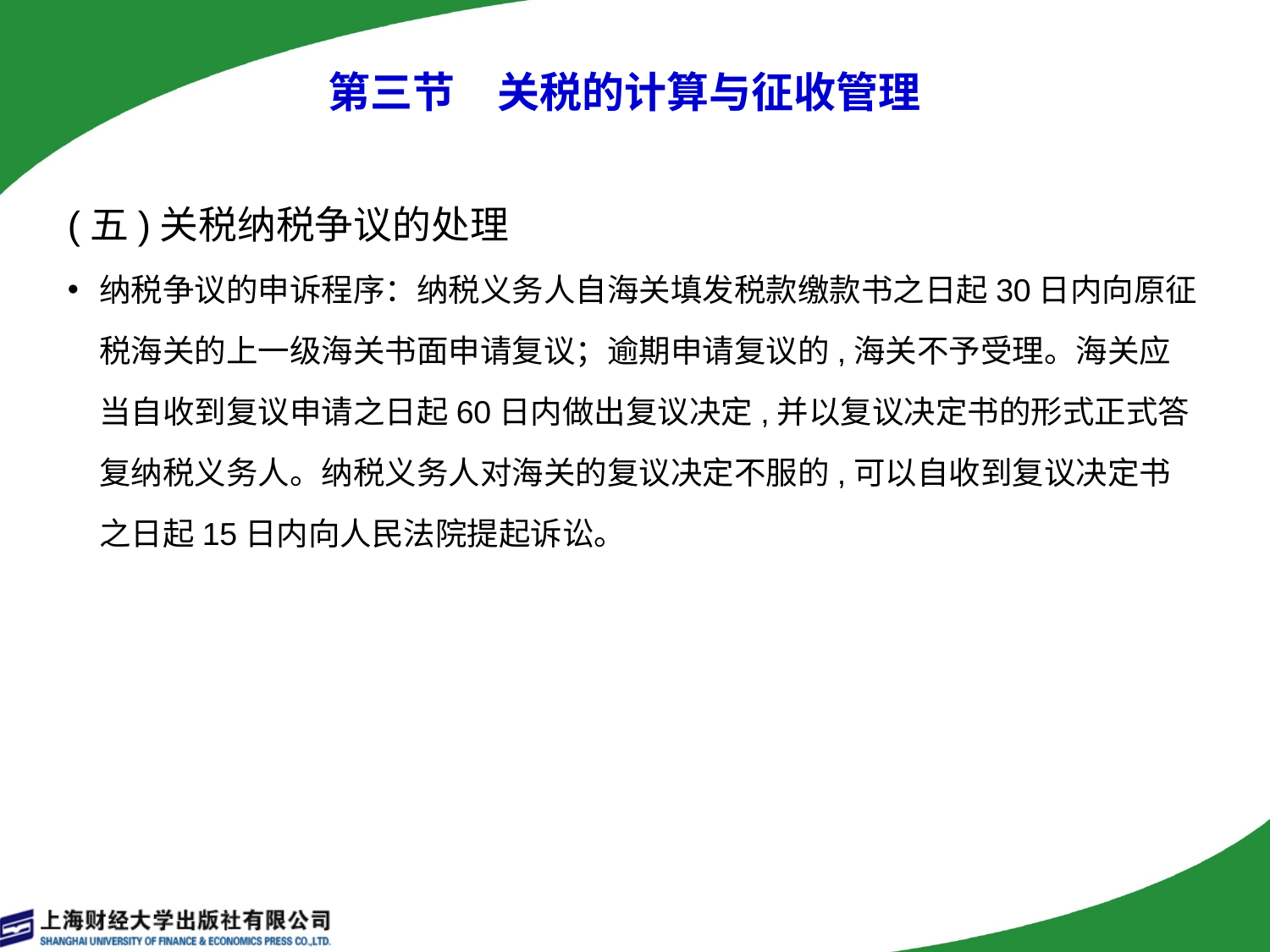

第三节　关税的计算与征收管理
(五)关税纳税争议的处理
纳税争议的申诉程序：纳税义务人自海关填发税款缴款书之日起30日内向原征税海关的上一级海关书面申请复议；逾期申请复议的,海关不予受理。海关应当自收到复议申请之日起60日内做出复议决定,并以复议决定书的形式正式答复纳税义务人。纳税义务人对海关的复议决定不服的,可以自收到复议决定书之日起15日内向人民法院提起诉讼。